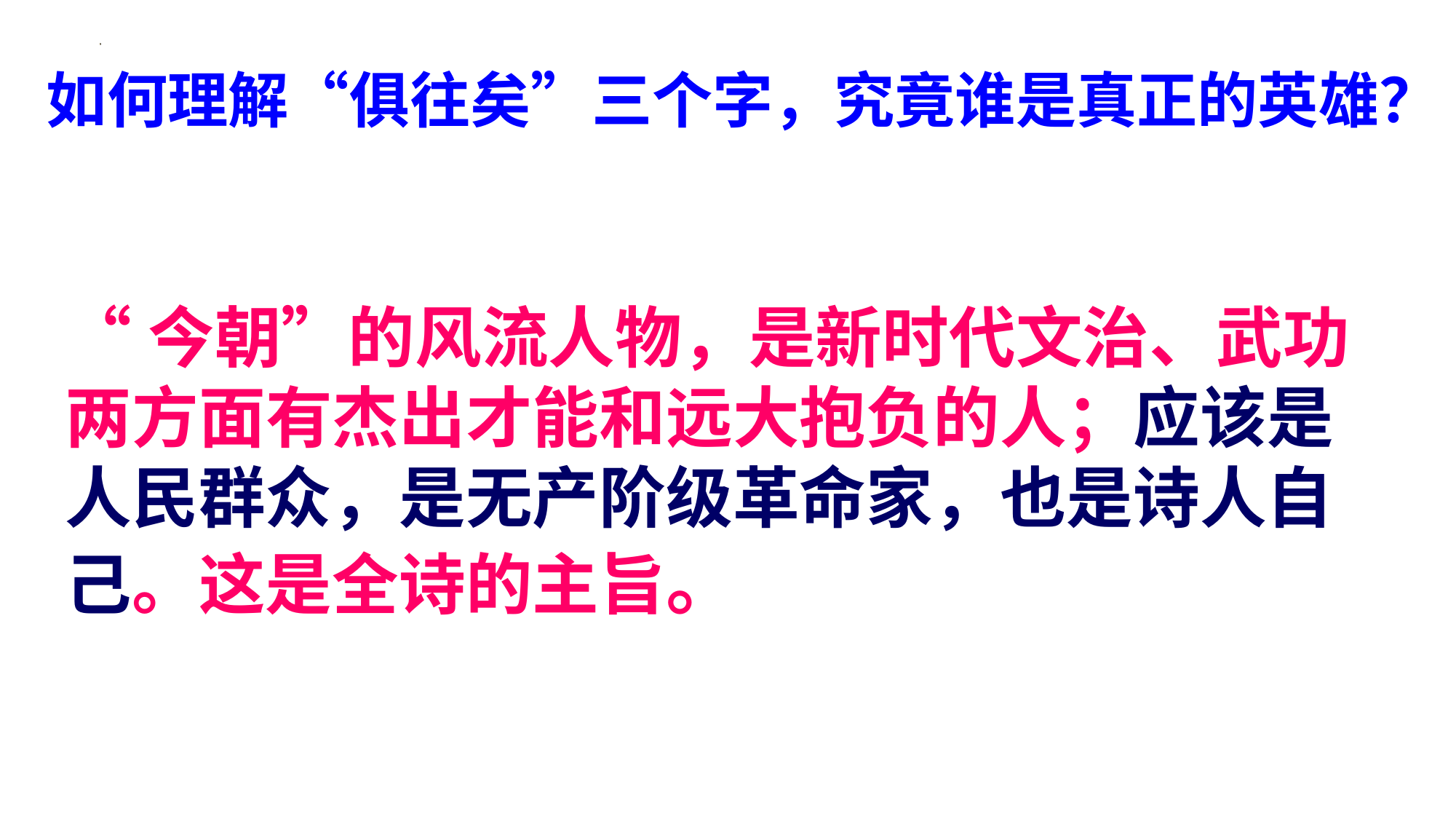

如何理解“俱往矣”三个字，究竟谁是真正的英雄？

“今朝”的风流人物，是新时代文治、武功两方面有杰出才能和远大抱负的人；应该是人民群众，是无产阶级革命家，也是诗人自己。这是全诗的主旨。